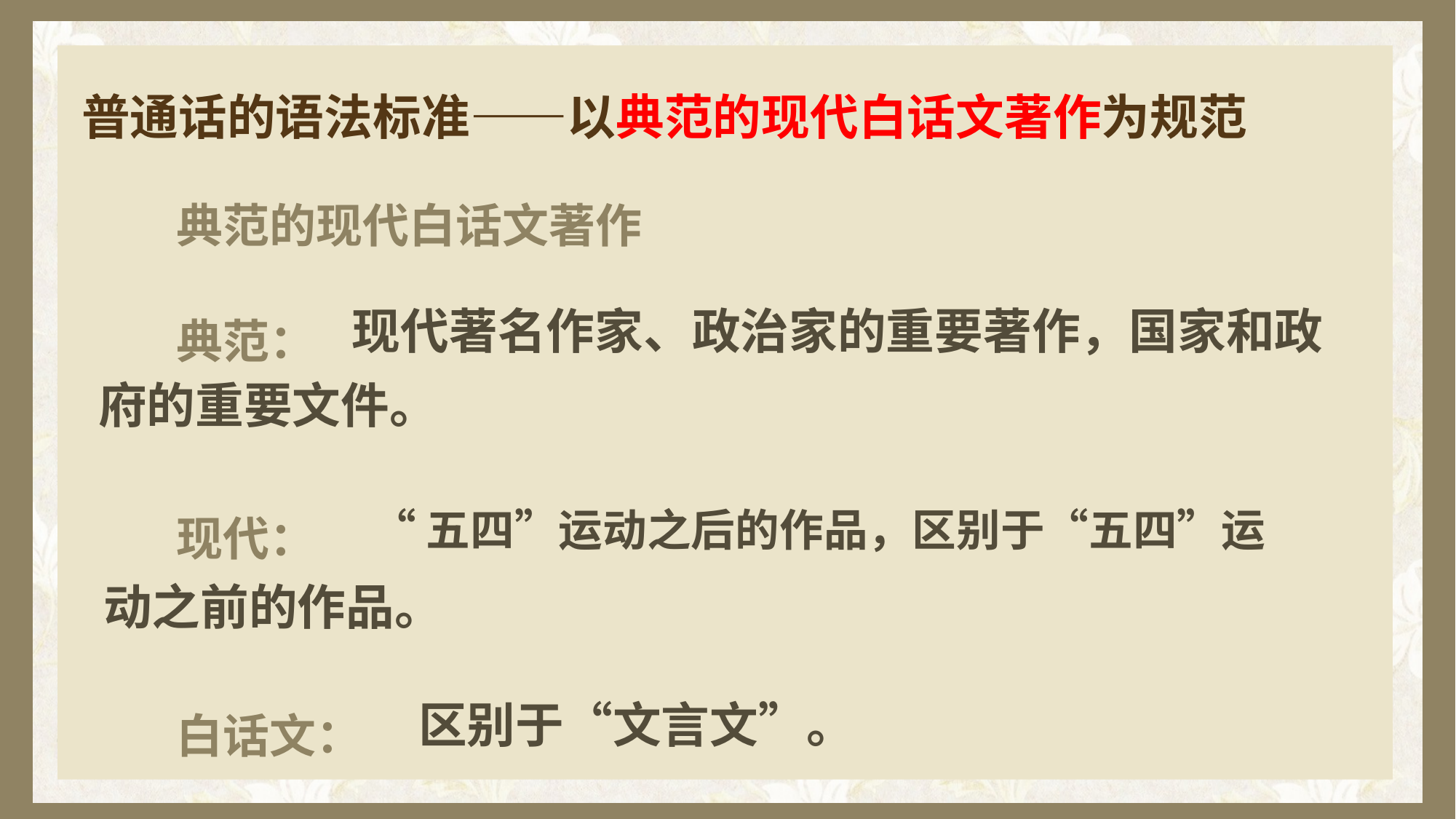

# 普通话的语法标准——以典范的现代白话文著作为规范
        典范的现代白话文著作

        典范：

        现代：

        白话文：
现代著名作家、政治家的重要著作，国家和政
府的重要文件。
“五四”运动之后的作品，区别于“五四”运
动之前的作品。
区别于“文言文”。